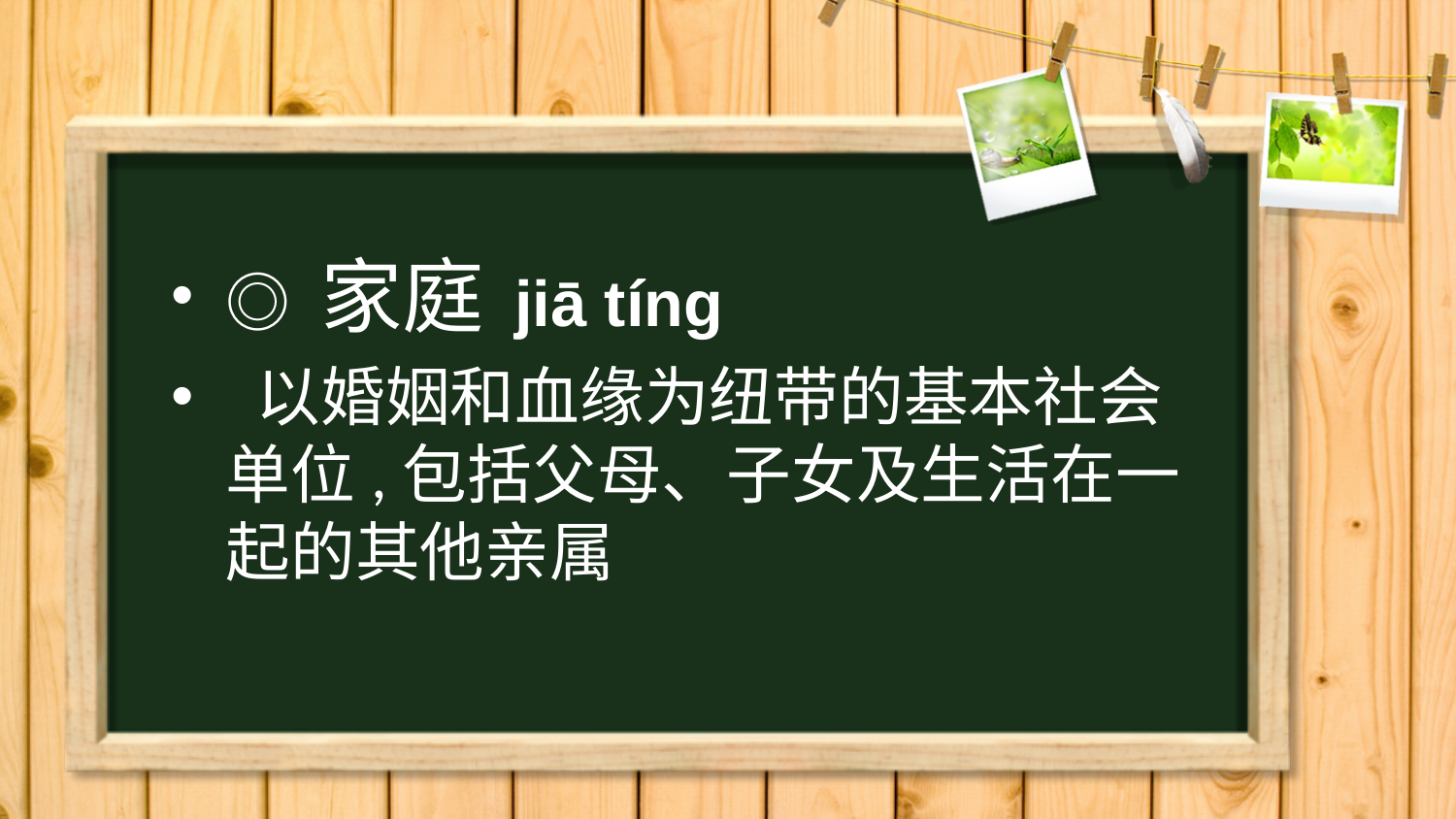

◎ 家庭 jiā tíng
 以婚姻和血缘为纽带的基本社会单位,包括父母、子女及生活在一起的其他亲属